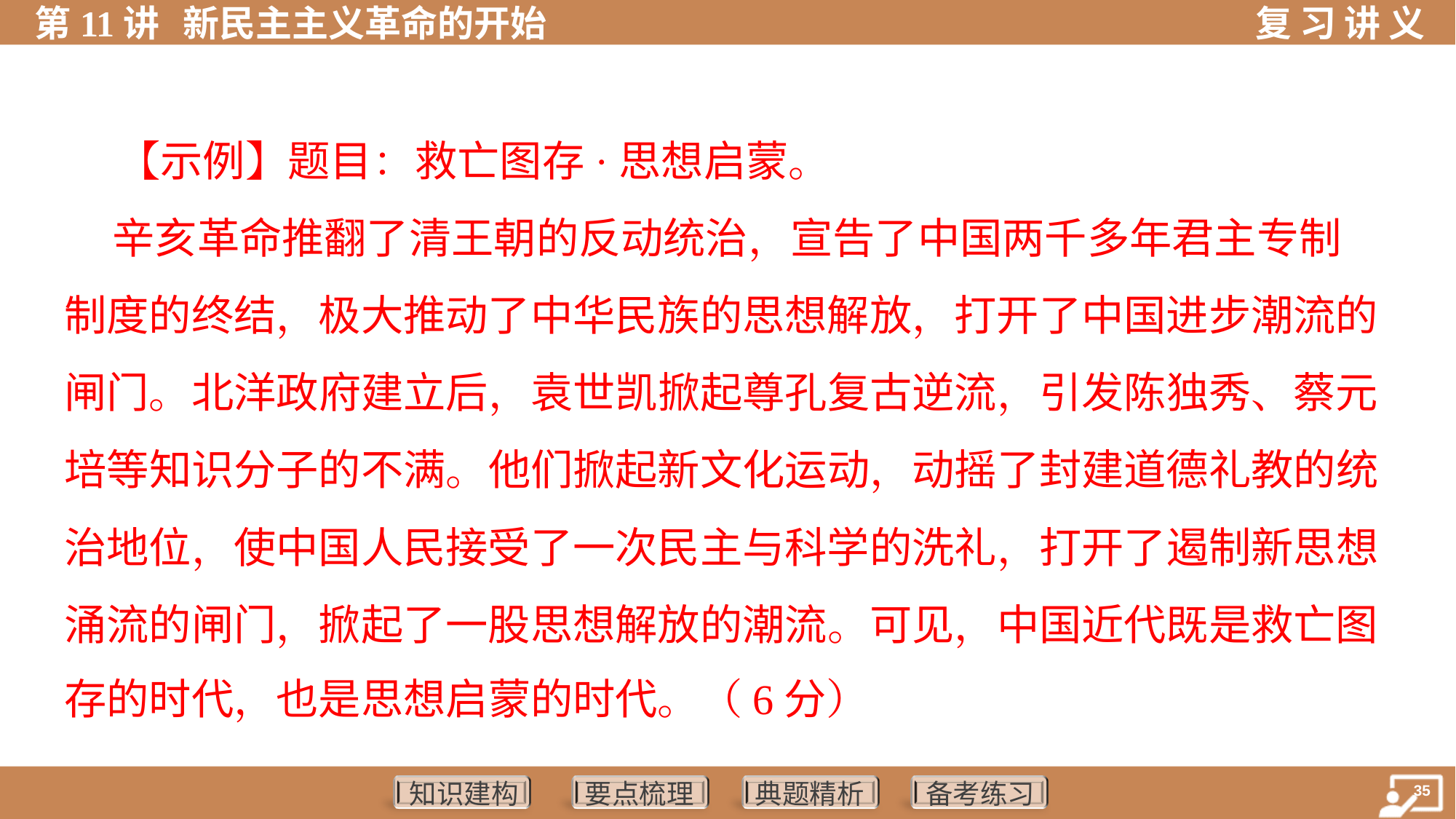

【示例】题目：救亡图存·思想启蒙。
    辛亥革命推翻了清王朝的反动统治，宣告了中国两千多年君主专制
制度的终结，极大推动了中华民族的思想解放，打开了中国进步潮流的
闸门。北洋政府建立后，袁世凯掀起尊孔复古逆流，引发陈独秀、蔡元
培等知识分子的不满。他们掀起新文化运动，动摇了封建道德礼教的统
治地位，使中国人民接受了一次民主与科学的洗礼，打开了遏制新思想
涌流的闸门，掀起了一股思想解放的潮流。可见，中国近代既是救亡图
存的时代，也是思想启蒙的时代。（6分）